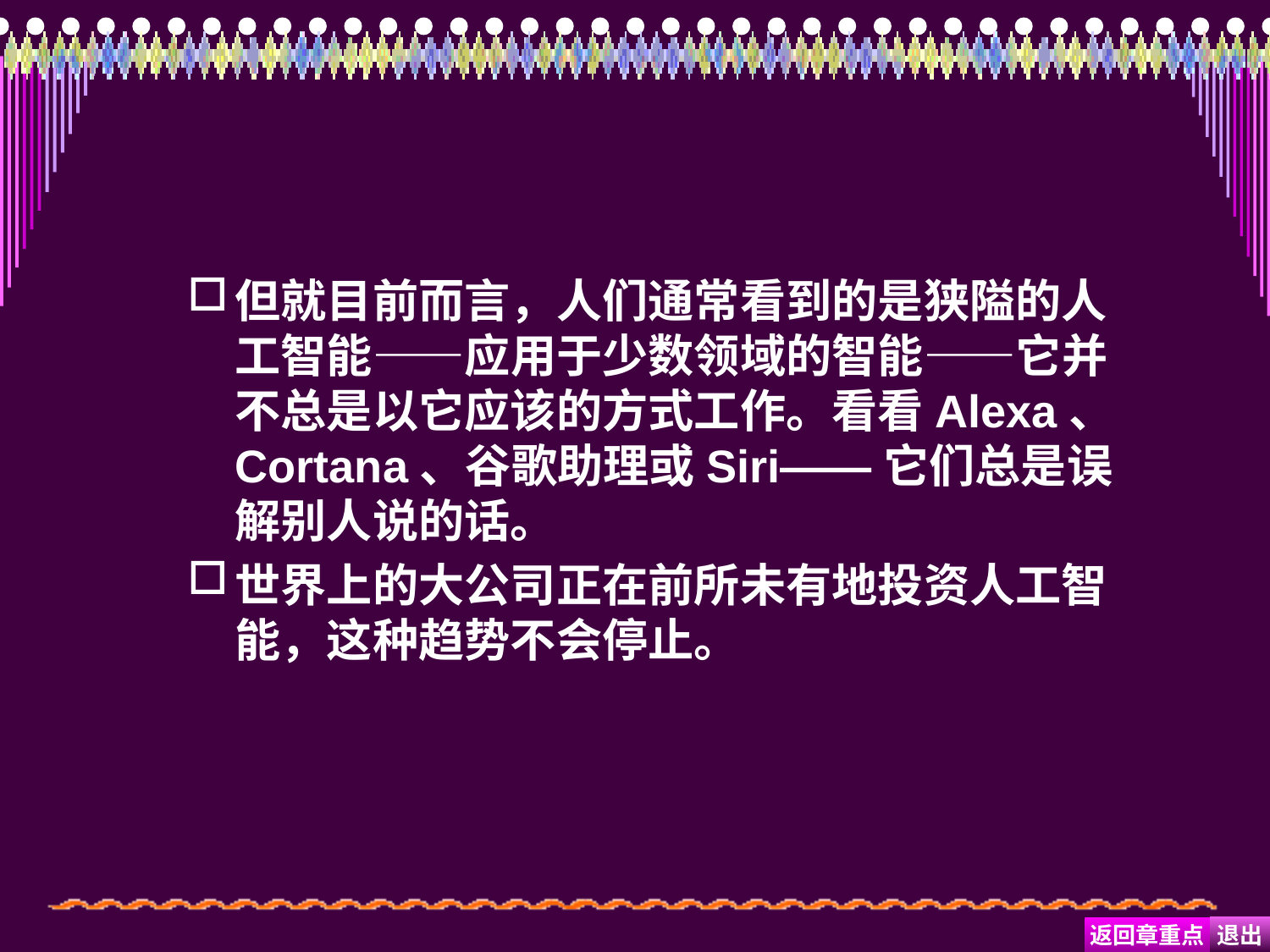

#
但就目前而言，人们通常看到的是狭隘的人工智能——应用于少数领域的智能——它并不总是以它应该的方式工作。看看Alexa、Cortana、谷歌助理或Siri——它们总是误解别人说的话。
世界上的大公司正在前所未有地投资人工智能，这种趋势不会停止。